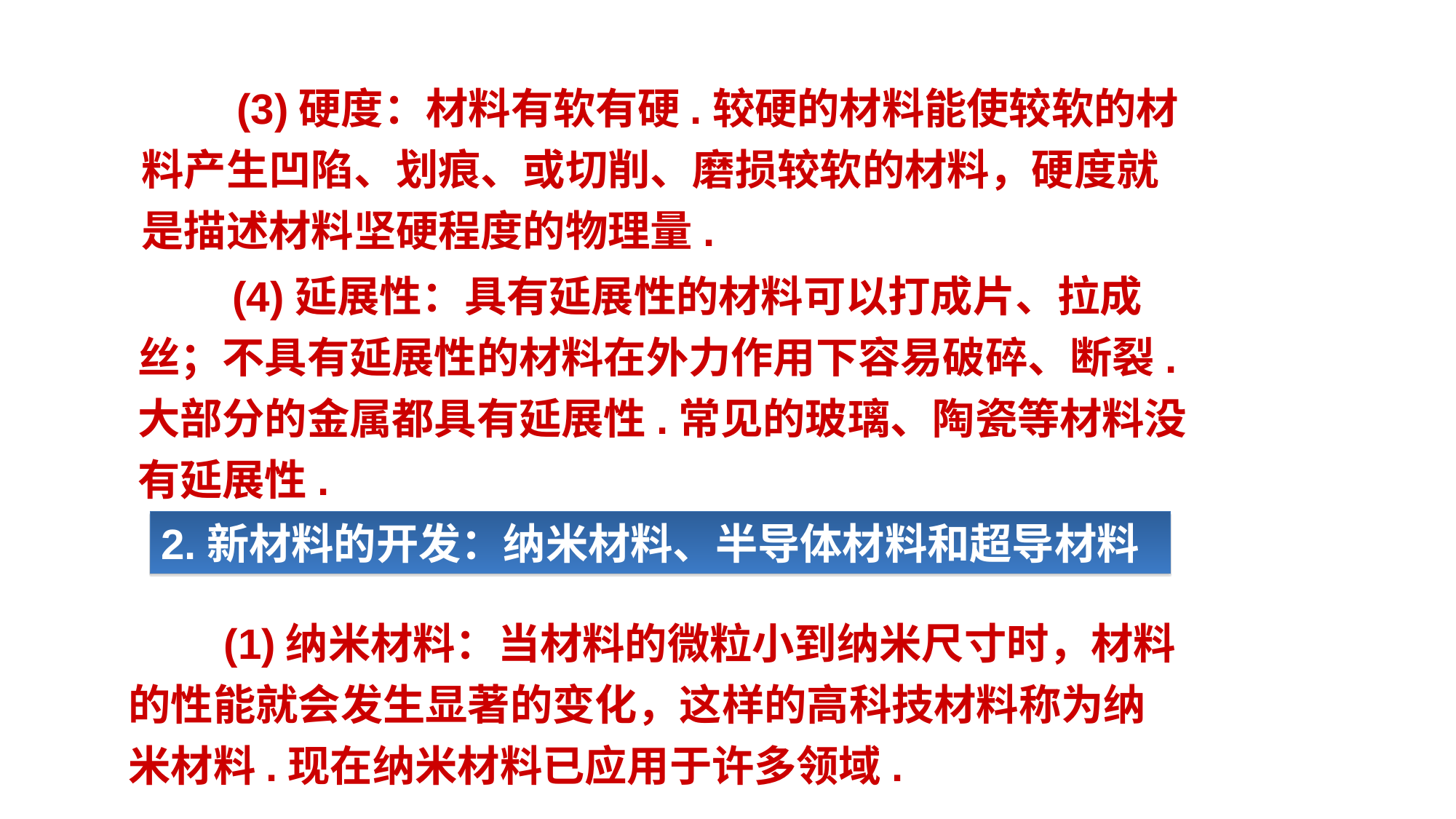

(3)硬度：材料有软有硬.较硬的材料能使较软的材料产生凹陷、划痕、或切削、磨损较软的材料，硬度就是描述材料坚硬程度的物理量.
　　(4)延展性：具有延展性的材料可以打成片、拉成丝；不具有延展性的材料在外力作用下容易破碎、断裂.大部分的金属都具有延展性.常见的玻璃、陶瓷等材料没有延展性.
2.新材料的开发：纳米材料、半导体材料和超导材料
　　(1)纳米材料：当材料的微粒小到纳米尺寸时，材料的性能就会发生显著的变化，这样的高科技材料称为纳米材料.现在纳米材料已应用于许多领域.